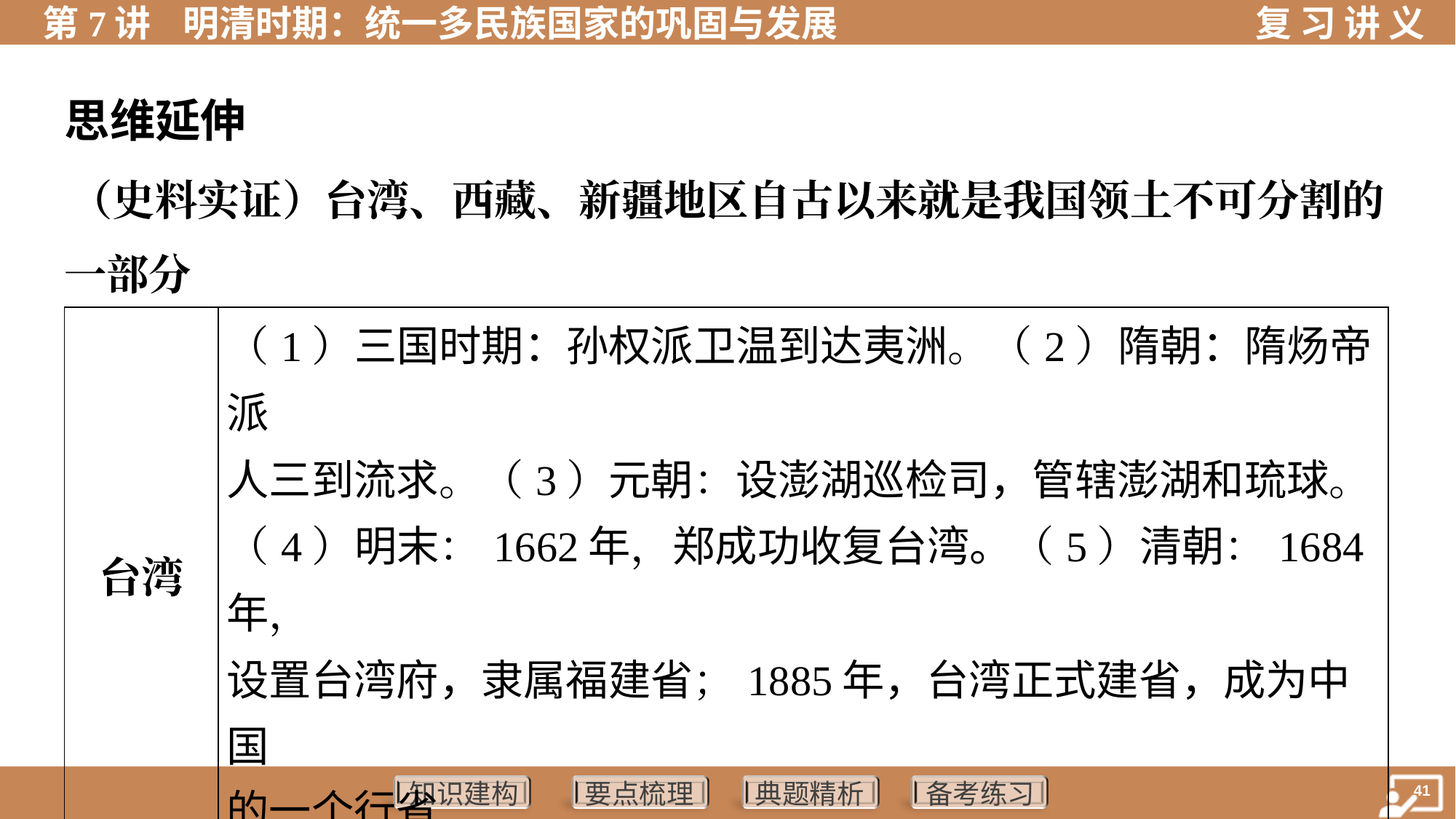

思维延伸
（史料实证）台湾、西藏、新疆地区自古以来就是我国领土不可分割的
一部分
| 台湾 | （1）三国时期：孙权派卫温到达夷洲。（2）隋朝：隋炀帝派 人三到流求。（3）元朝：设澎湖巡检司，管辖澎湖和琉球。 （4）明末：1662年，郑成功收复台湾。（5）清朝：1684年， 设置台湾府，隶属福建省；1885年，台湾正式建省，成为中国 的一个行省 |
| --- | --- |